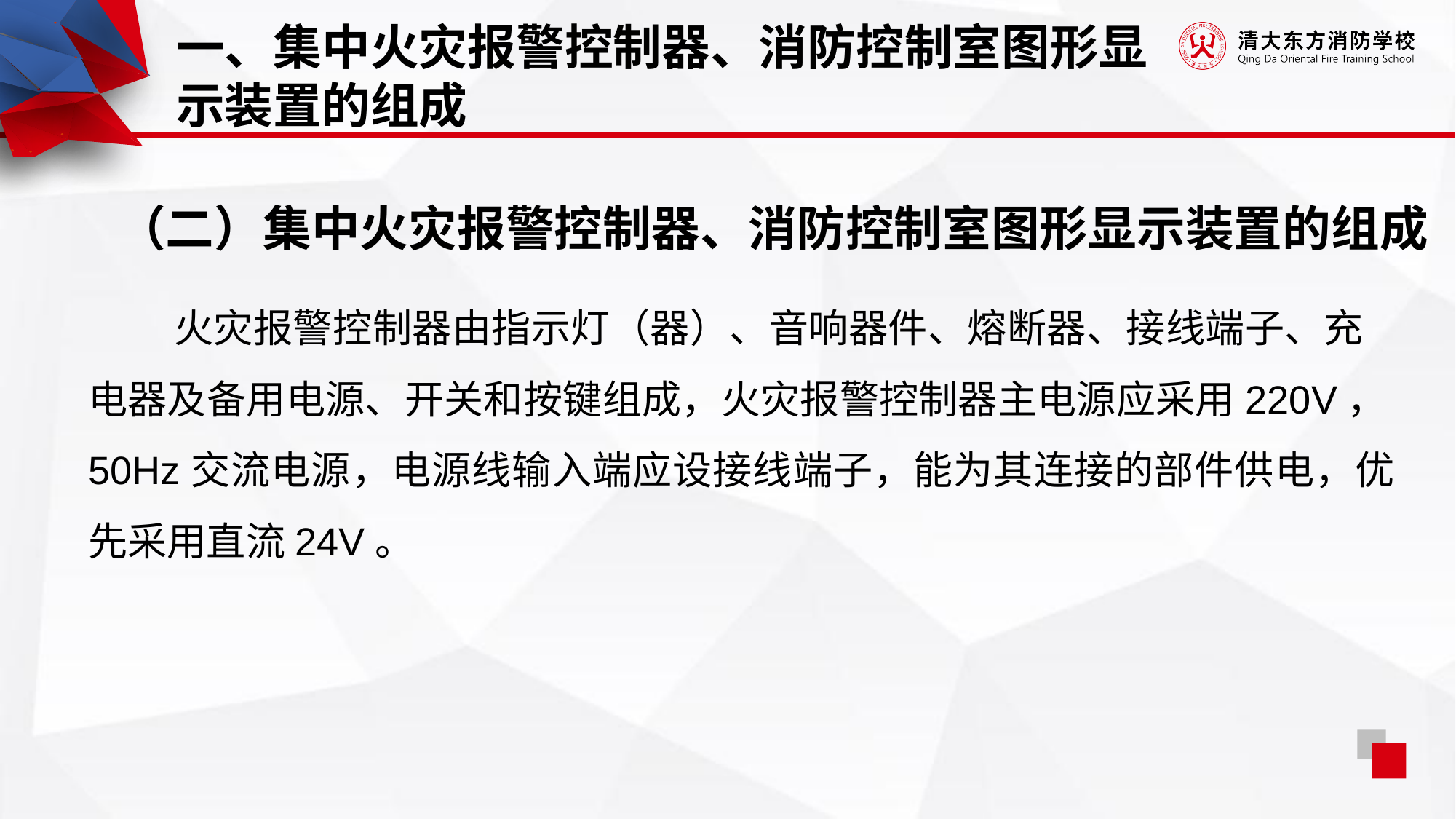

一、集中火灾报警控制器、消防控制室图形显
示装置的组成

（二）集中火灾报警控制器、消防控制室图形显示装置的组成
火灾报警控制器由指示灯（器）、音响器件、熔断器、接线端子、充电器及备用电源、开关和按键组成，火灾报警控制器主电源应采用220V，50Hz交流电源，电源线输入端应设接线端子，能为其连接的部件供电，优先采用直流24V。